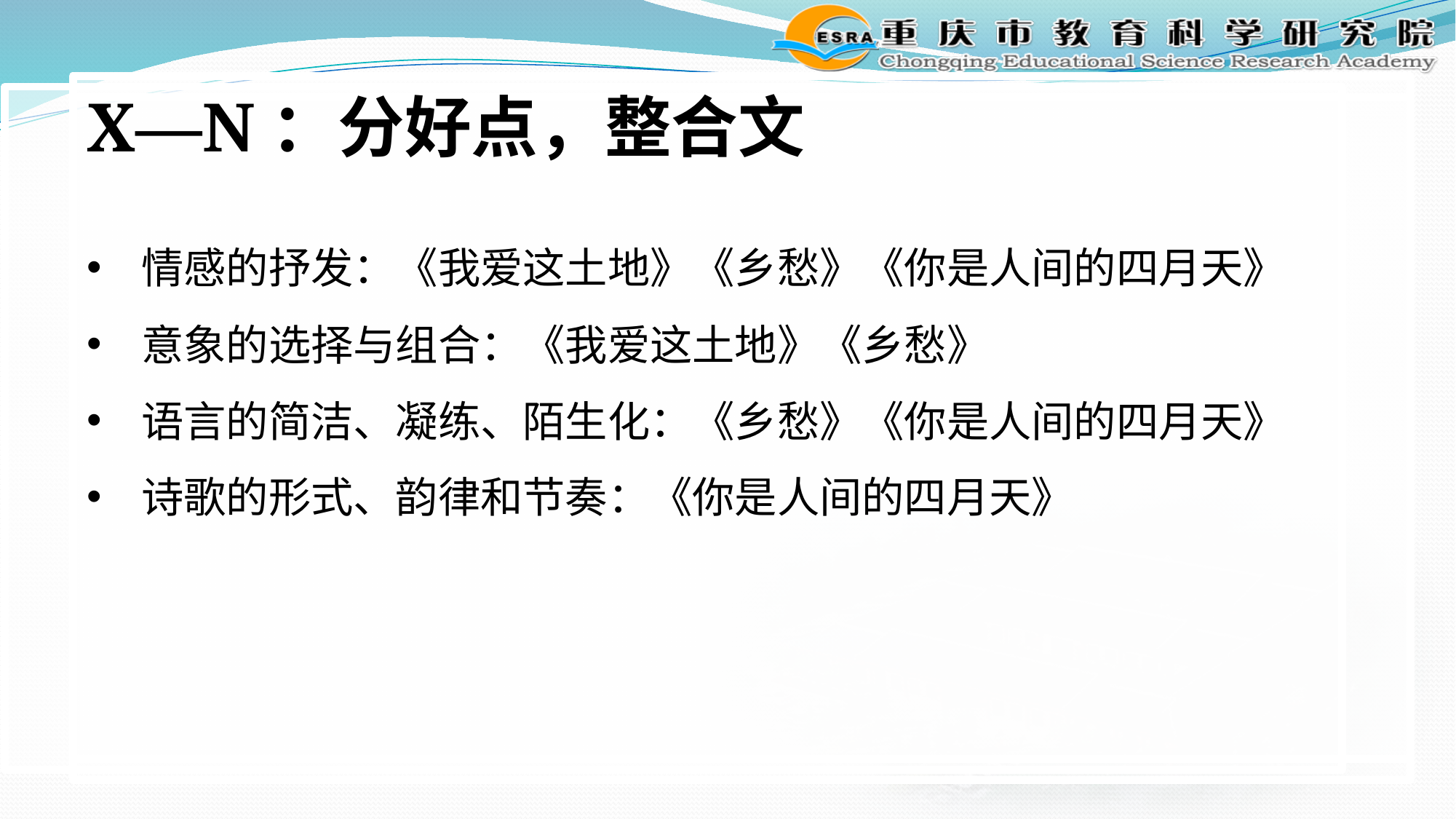

X—N：分好点，整合文

情感的抒发：《我爱这土地》《乡愁》《你是人间的四月天》
意象的选择与组合：《我爱这土地》《乡愁》
语言的简洁、凝练、陌生化：《乡愁》《你是人间的四月天》
诗歌的形式、韵律和节奏：《你是人间的四月天》